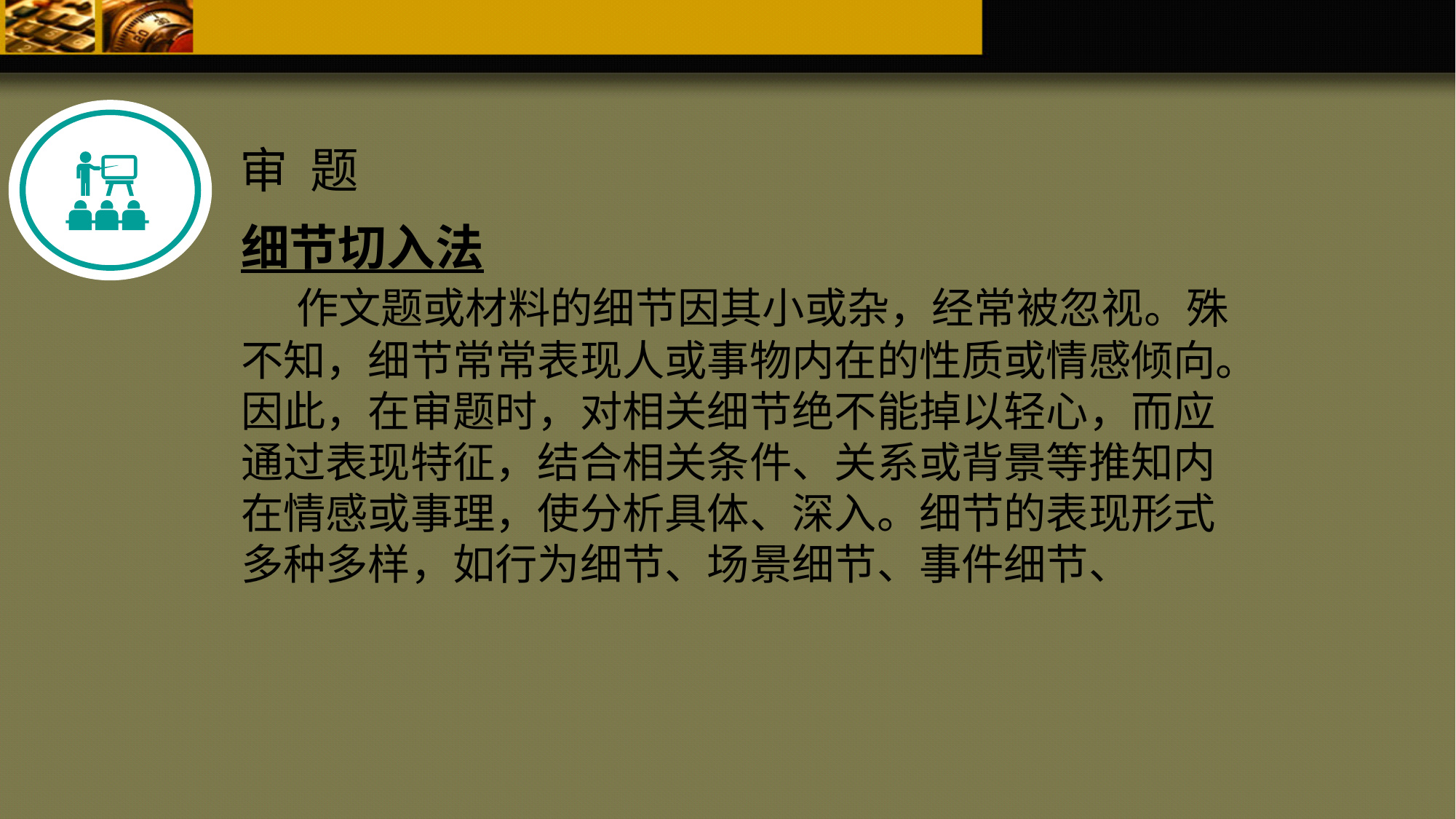

审  题

细节切入法
    作文题或材料的细节因其小或杂，经常被忽视。殊不知，细节常常表现人或事物内在的性质或情感倾向。因此，在审题时，对相关细节绝不能掉以轻心，而应通过表现特征，结合相关条件、关系或背景等推知内在情感或事理，使分析具体、深入。细节的表现形式多种多样，如行为细节、场景细节、事件细节、